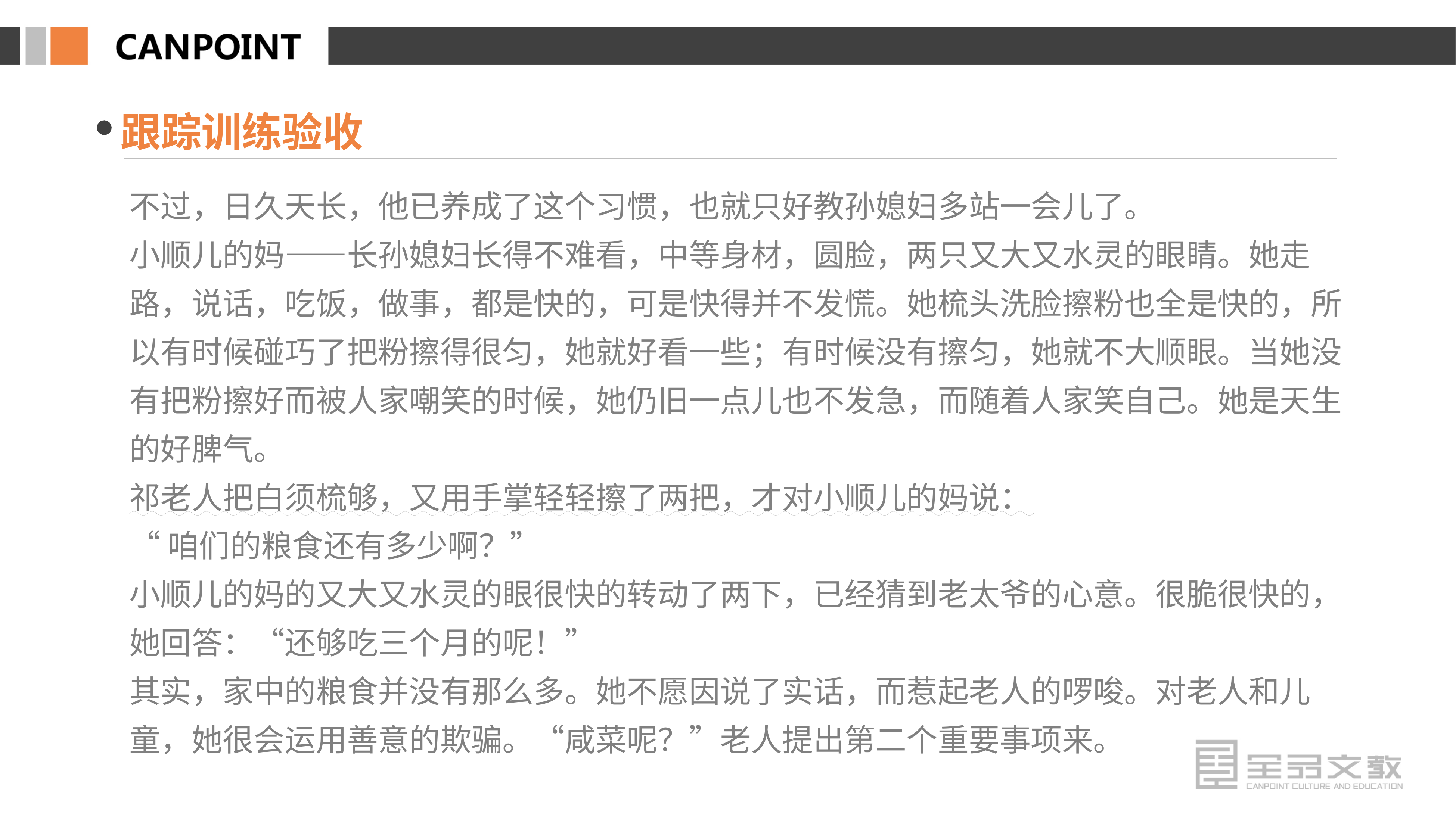

跟踪训练验收

不过，日久天长，他已养成了这个习惯，也就只好教孙媳妇多站一会儿了。
小顺儿的妈——长孙媳妇长得不难看，中等身材，圆脸，两只又大又水灵的眼睛。她走路，说话，吃饭，做事，都是快的，可是快得并不发慌。她梳头洗脸擦粉也全是快的，所以有时候碰巧了把粉擦得很匀，她就好看一些；有时候没有擦匀，她就不大顺眼。当她没有把粉擦好而被人家嘲笑的时候，她仍旧一点儿也不发急，而随着人家笑自己。她是天生的好脾气。
祁老人把白须梳够，又用手掌轻轻擦了两把，才对小顺儿的妈说：
“咱们的粮食还有多少啊？”
小顺儿的妈的又大又水灵的眼很快的转动了两下，已经猜到老太爷的心意。很脆很快的，她回答：“还够吃三个月的呢！”
其实，家中的粮食并没有那么多。她不愿因说了实话，而惹起老人的啰唆。对老人和儿童，她很会运用善意的欺骗。“咸菜呢？”老人提出第二个重要事项来。